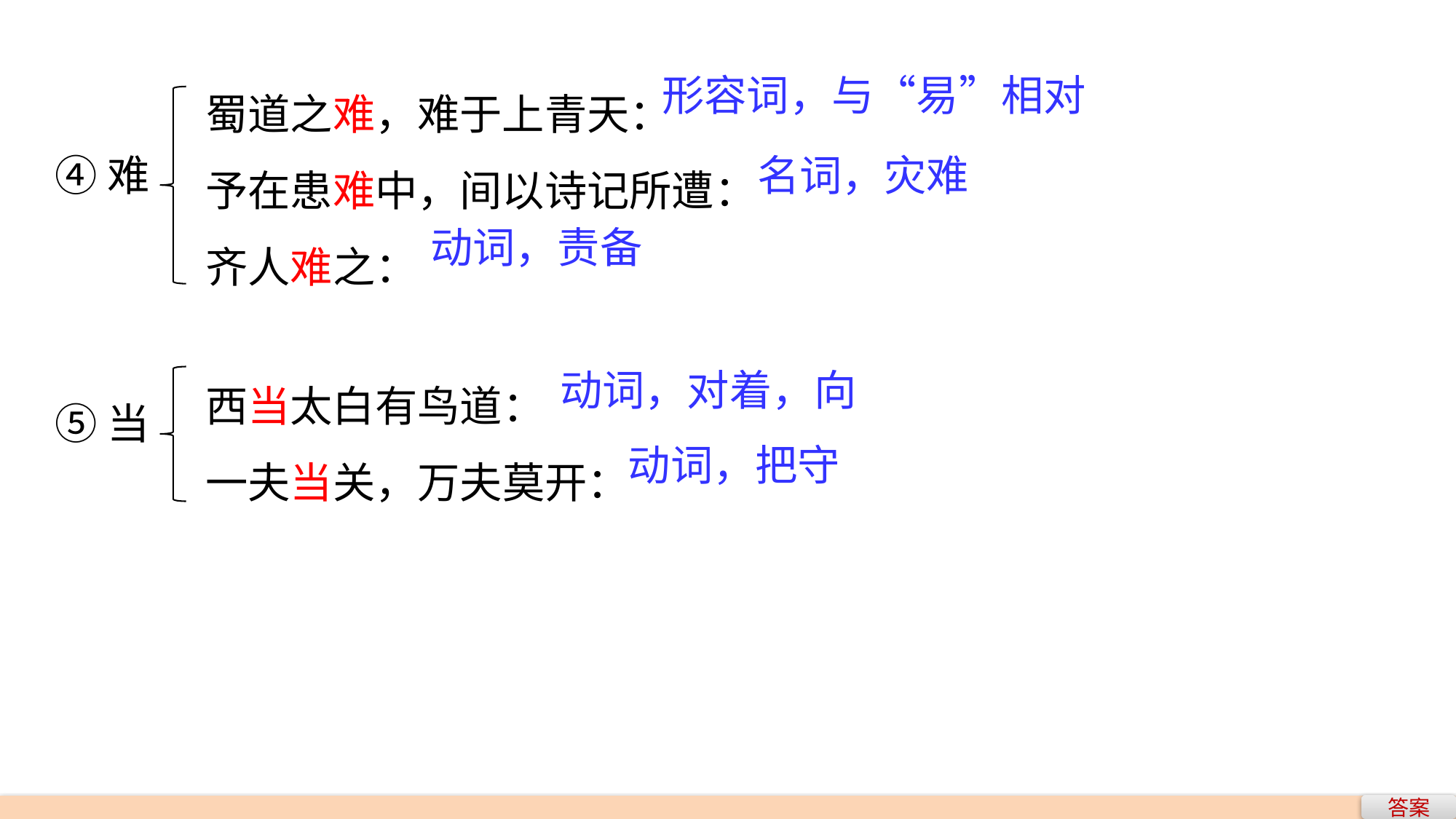

蜀道之难，难于上青天：
予在患难中，间以诗记所遭：
齐人难之：
形容词，与“易”相对

④难
名词，灾难
动词，责备
西当太白有鸟道：
一夫当关，万夫莫开：
动词，对着，向

⑤当
动词，把守
答案